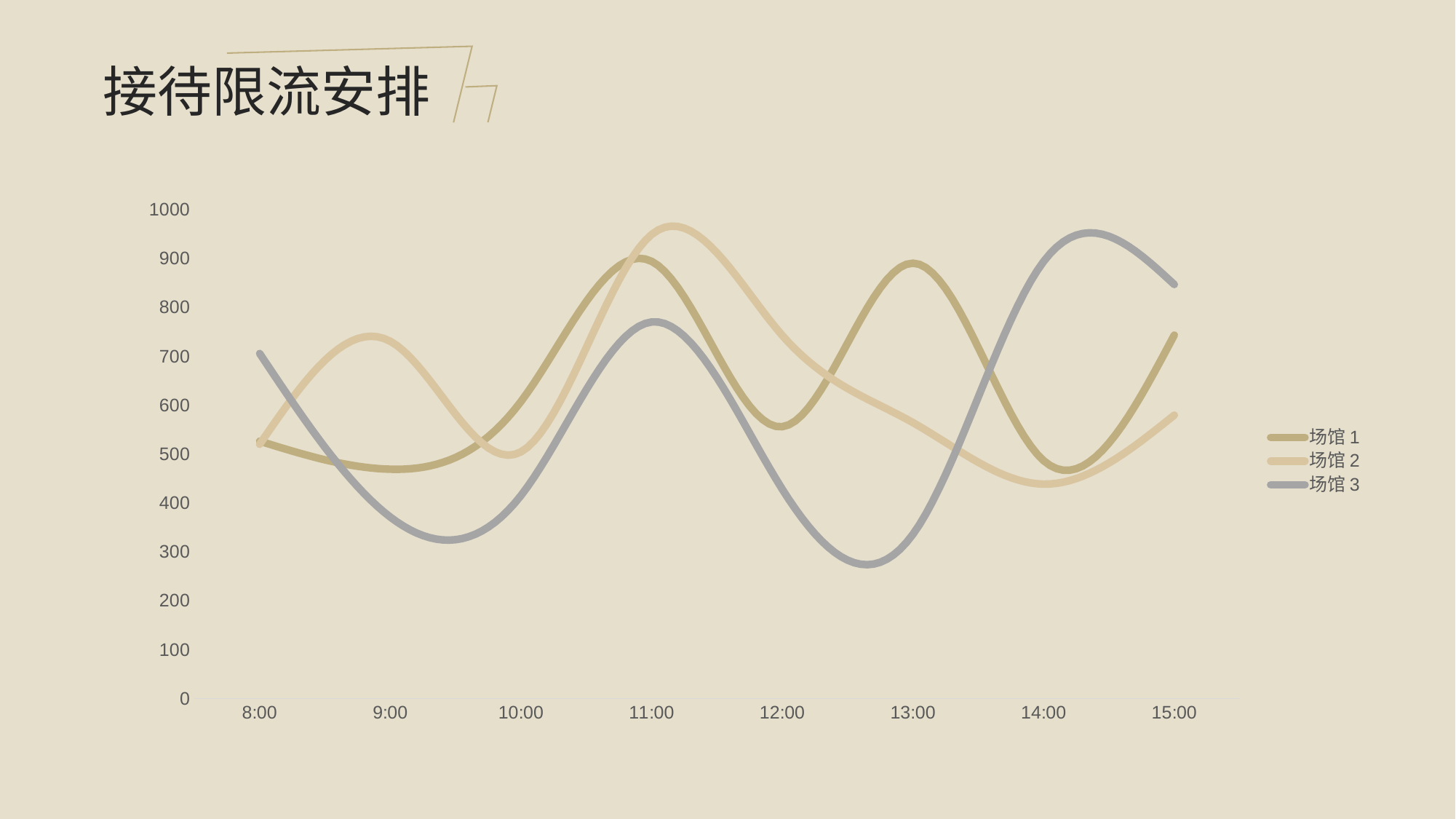

# 接待限流安排

### Chart

| Category | 场馆1 | 场馆2 | 场馆3 |
|---|---|---|---|
| 0.33333333333333331 | 526.5222059567402 | 520.0941037547911 | 705.9051276372238 |
| 0.375 | 469.0350364615499 | 730.774611779085 | 371.04892421136003 |
| 0.41666666666666669 | 607.7879477451397 | 504.7027222928027 | 415.3305274904597 |
| 0.45833333333333331 | 894.4063980417072 | 949.4333639597677 | 770.4082495055677 |
| 0.5 | 556.1110141721008 | 742.8388189896702 | 428.0938318600113 |
| 0.54166666666666663 | 890.6604363921314 | 564.4642904782104 | 335.9618658654621 |
| 0.58333333333333337 | 486.60928778743653 | 438.5362902323958 | 894.185755447141 |
| 0.625 | 743.6120288904385 | 579.7595551554971 | 846.9577882410675 |